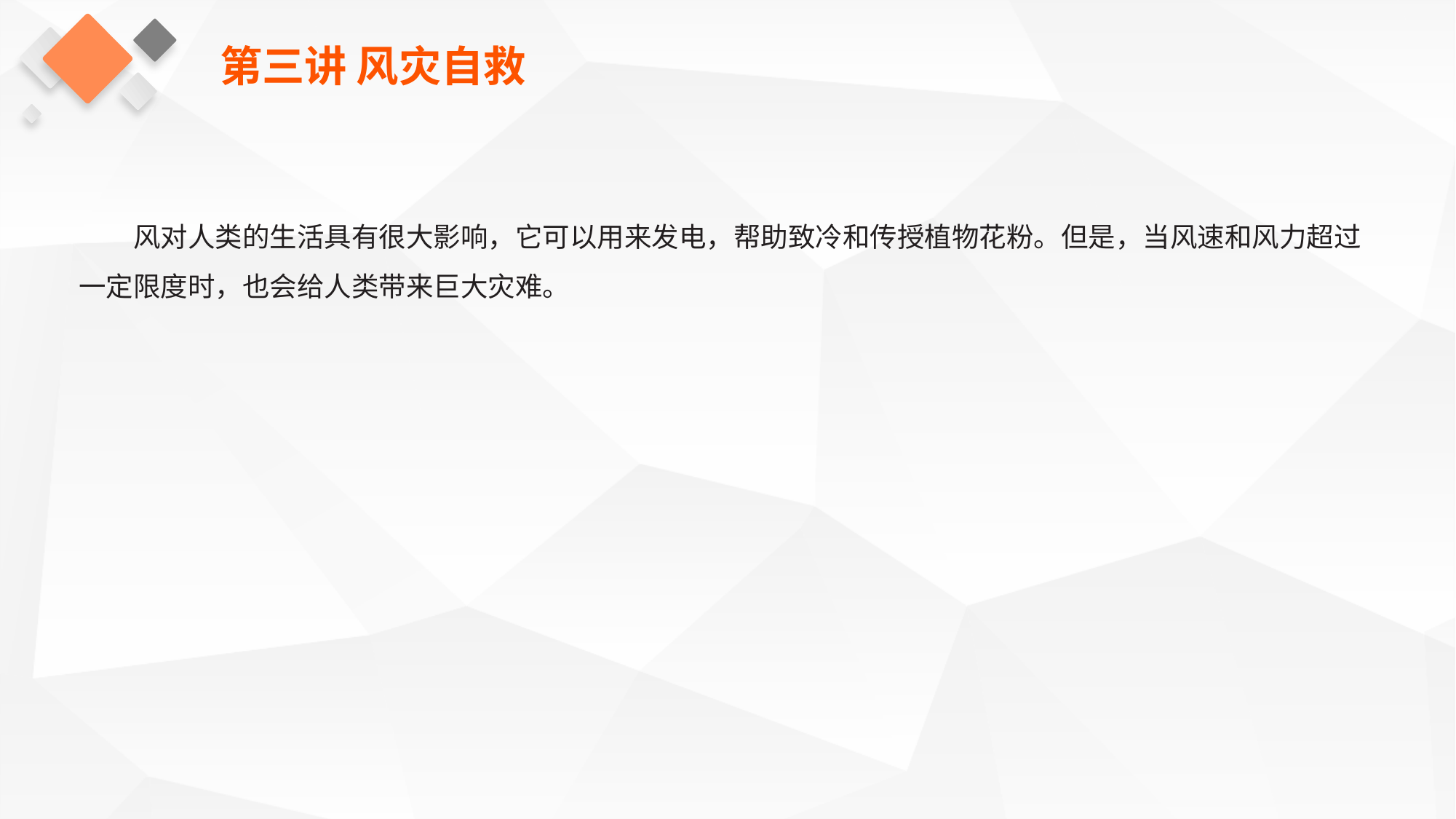

第三讲 风灾自救

风对人类的生活具有很大影响，它可以用来发电，帮助致冷和传授植物花粉。但是，当风速和风力超过一定限度时，也会给人类带来巨大灾难。